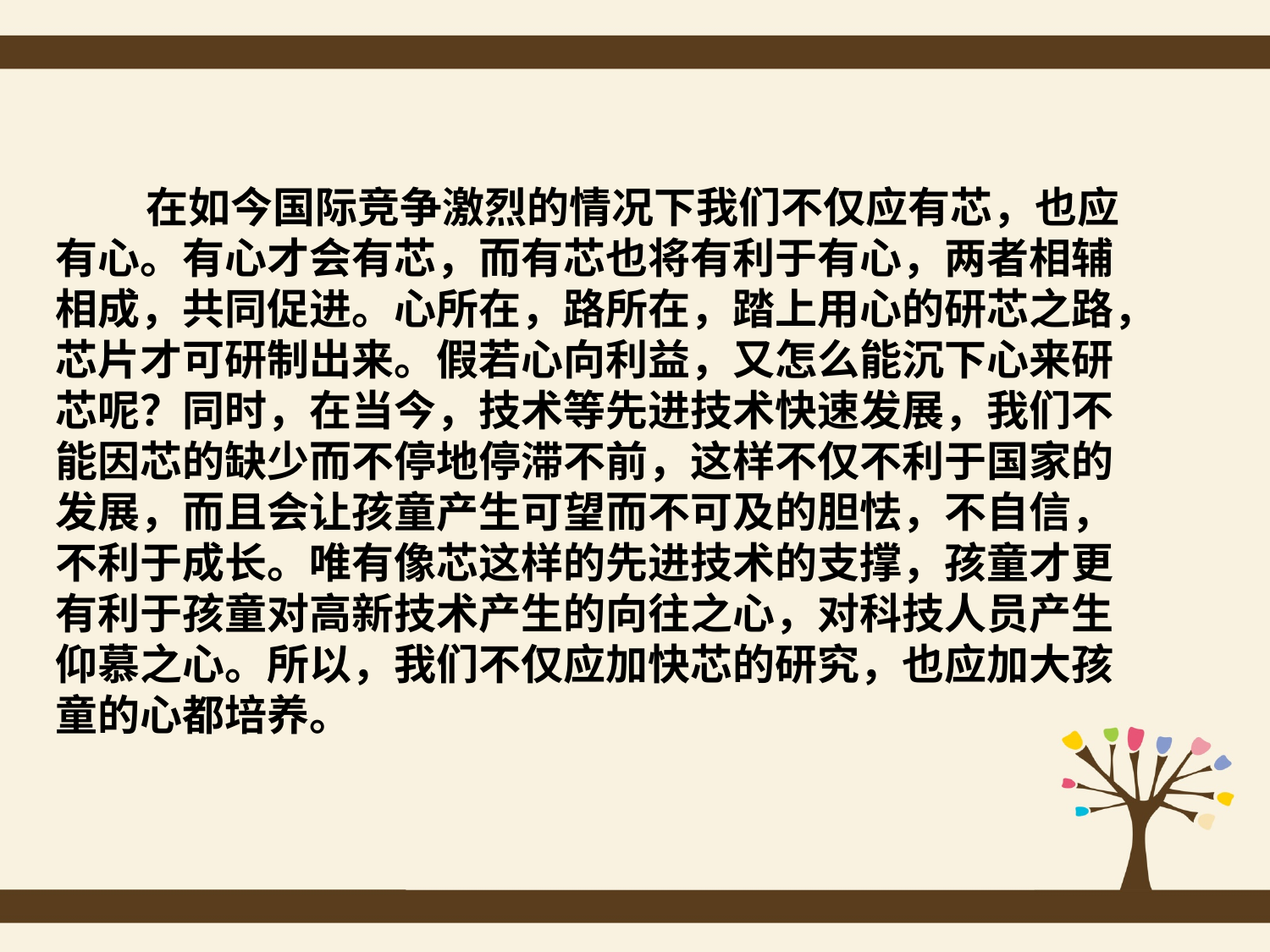

在如今国际竞争激烈的情况下我们不仅应有芯，也应有心。有心才会有芯，而有芯也将有利于有心，两者相辅相成，共同促进。心所在，路所在，踏上用心的研芯之路，芯片才可研制出来。假若心向利益，又怎么能沉下心来研芯呢？同时，在当今，技术等先进技术快速发展，我们不能因芯的缺少而不停地停滞不前，这样不仅不利于国家的发展，而且会让孩童产生可望而不可及的胆怯，不自信，不利于成长。唯有像芯这样的先进技术的支撑，孩童才更有利于孩童对高新技术产生的向往之心，对科技人员产生仰慕之心。所以，我们不仅应加快芯的研究，也应加大孩童的心都培养。